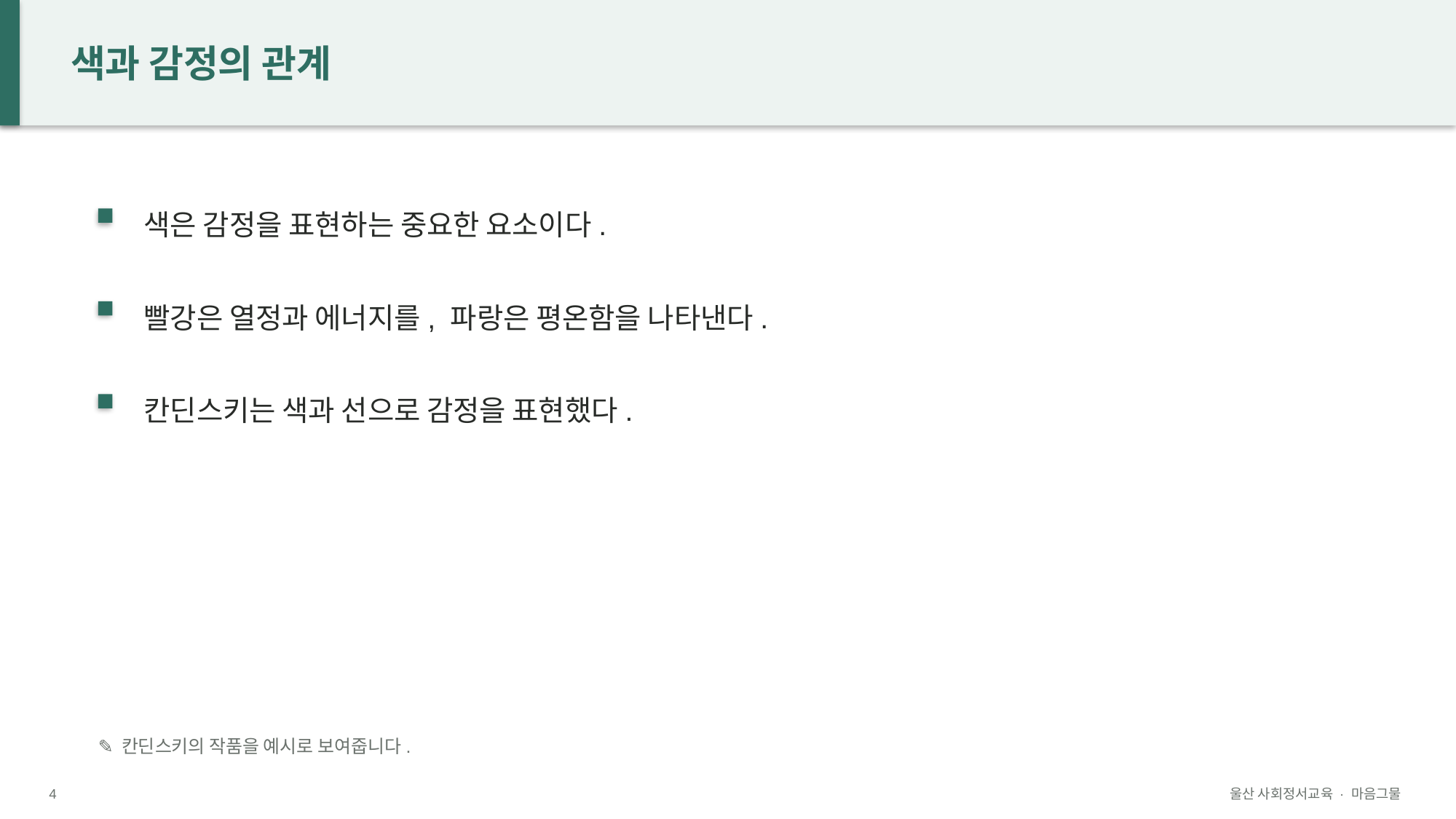

색과 감정의 관계
색은 감정을 표현하는 중요한 요소이다.

빨강은 열정과 에너지를, 파랑은 평온함을 나타낸다.

칸딘스키는 색과 선으로 감정을 표현했다.

✎ 칸딘스키의 작품을 예시로 보여줍니다.
4
울산 사회정서교육 · 마음그물